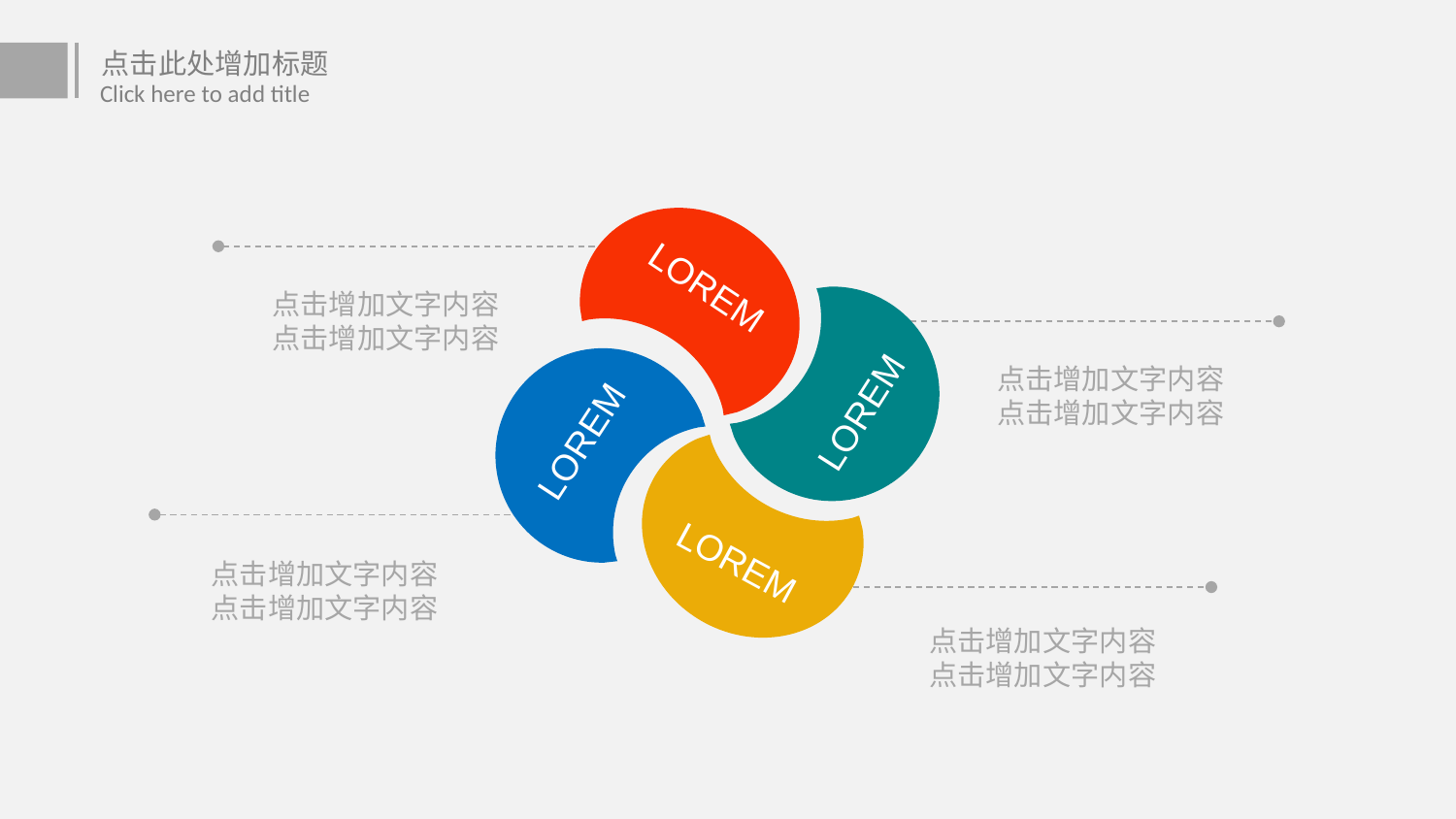

点击此处增加标题

Click here to add title
LOREM
LOREM
LOREM
LOREM
点击增加文字内容
点击增加文字内容
点击增加文字内容
点击增加文字内容
点击增加文字内容
点击增加文字内容
点击增加文字内容
点击增加文字内容